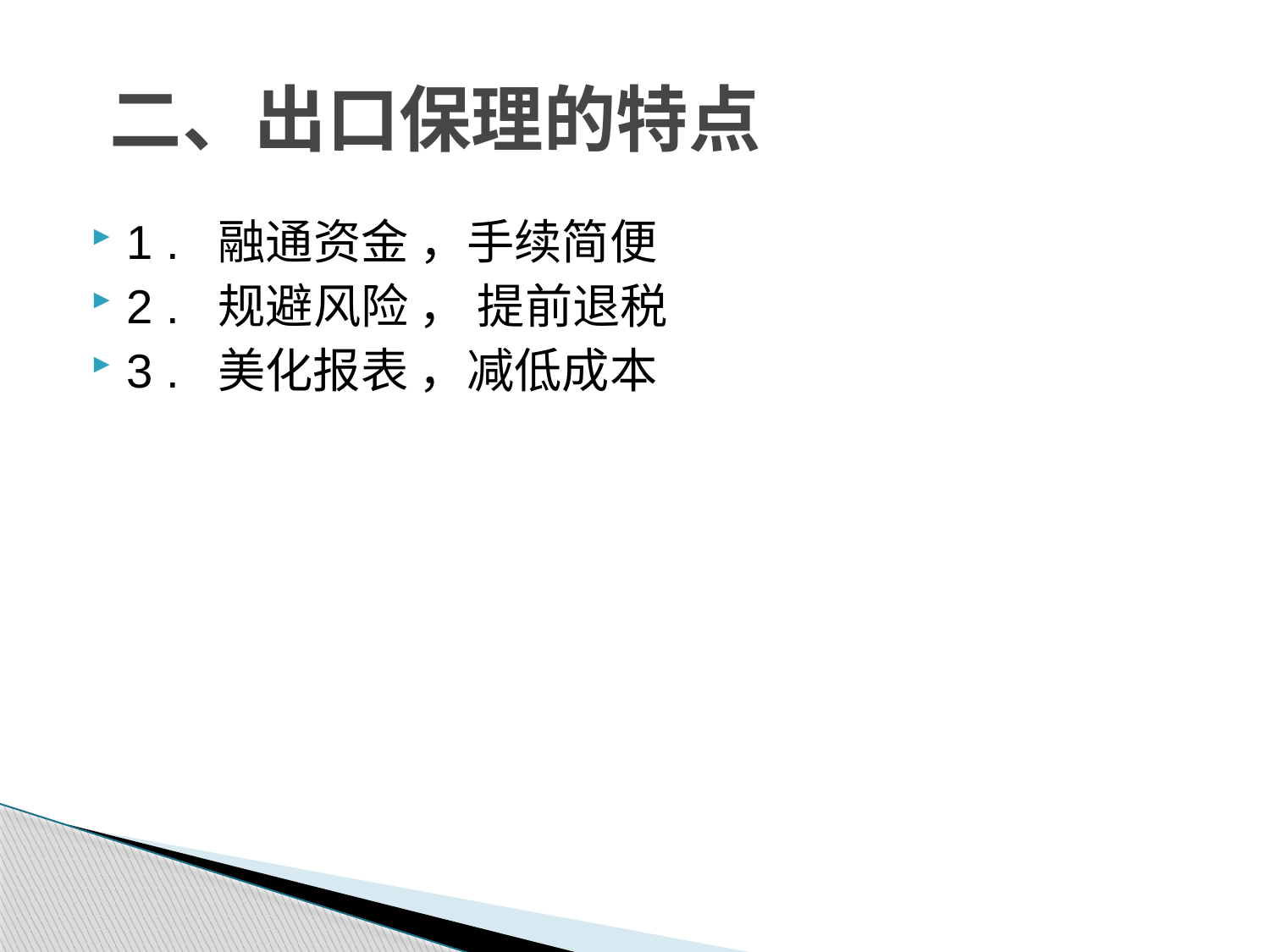

# 二、出口保理的特点
1 .  融通资金 ，手续简便
2 .  规避风险 ， 提前退税
3 .  美化报表 ，减低成本